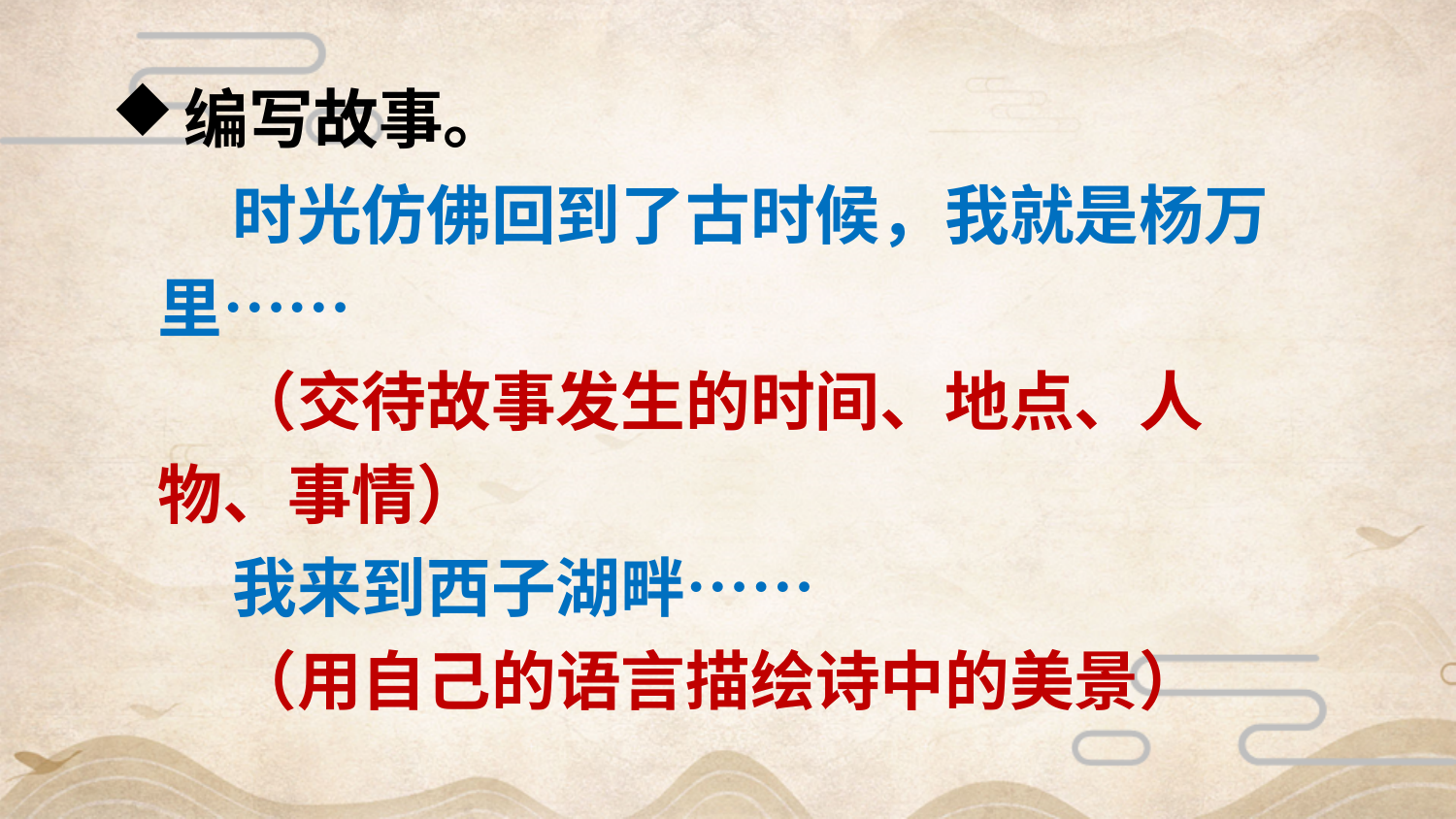

编写故事。
    时光仿佛回到了古时候，我就是杨万里……
    （交待故事发生的时间、地点、人物、事情）
    我来到西子湖畔……
    （用自己的语言描绘诗中的美景）